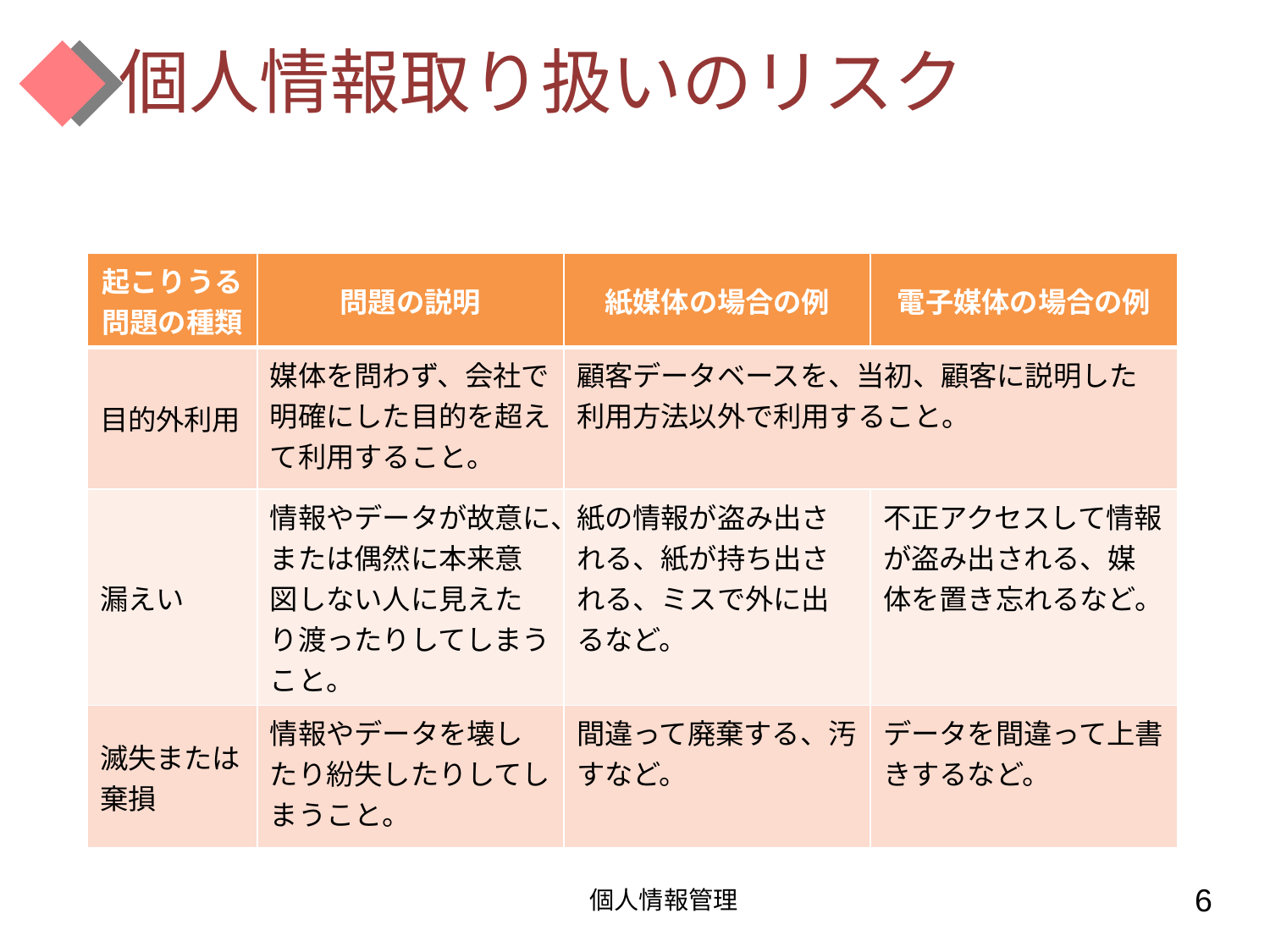

# 個人情報取り扱いのリスク
| 起こりうる問題の種類 | 問題の説明 | 紙媒体の場合の例 | 電子媒体の場合の例 |
| --- | --- | --- | --- |
| 目的外利用 | 媒体を問わず、会社で明確にした目的を超えて利用すること。 | 顧客データベースを、当初、顧客に説明した利用方法以外で利用すること。 |  |
| 漏えい | 情報やデータが故意に、または偶然に本来意図しない人に見えたり渡ったりしてしまうこと。 | 紙の情報が盗み出される、紙が持ち出される、ミスで外に出るなど。 | 不正アクセスして情報が盗み出される、媒体を置き忘れるなど。 |
| 滅失または棄損 | 情報やデータを壊したり紛失したりしてしまうこと。 | 間違って廃棄する、汚すなど。 | データを間違って上書きするなど。 |
個人情報管理
6